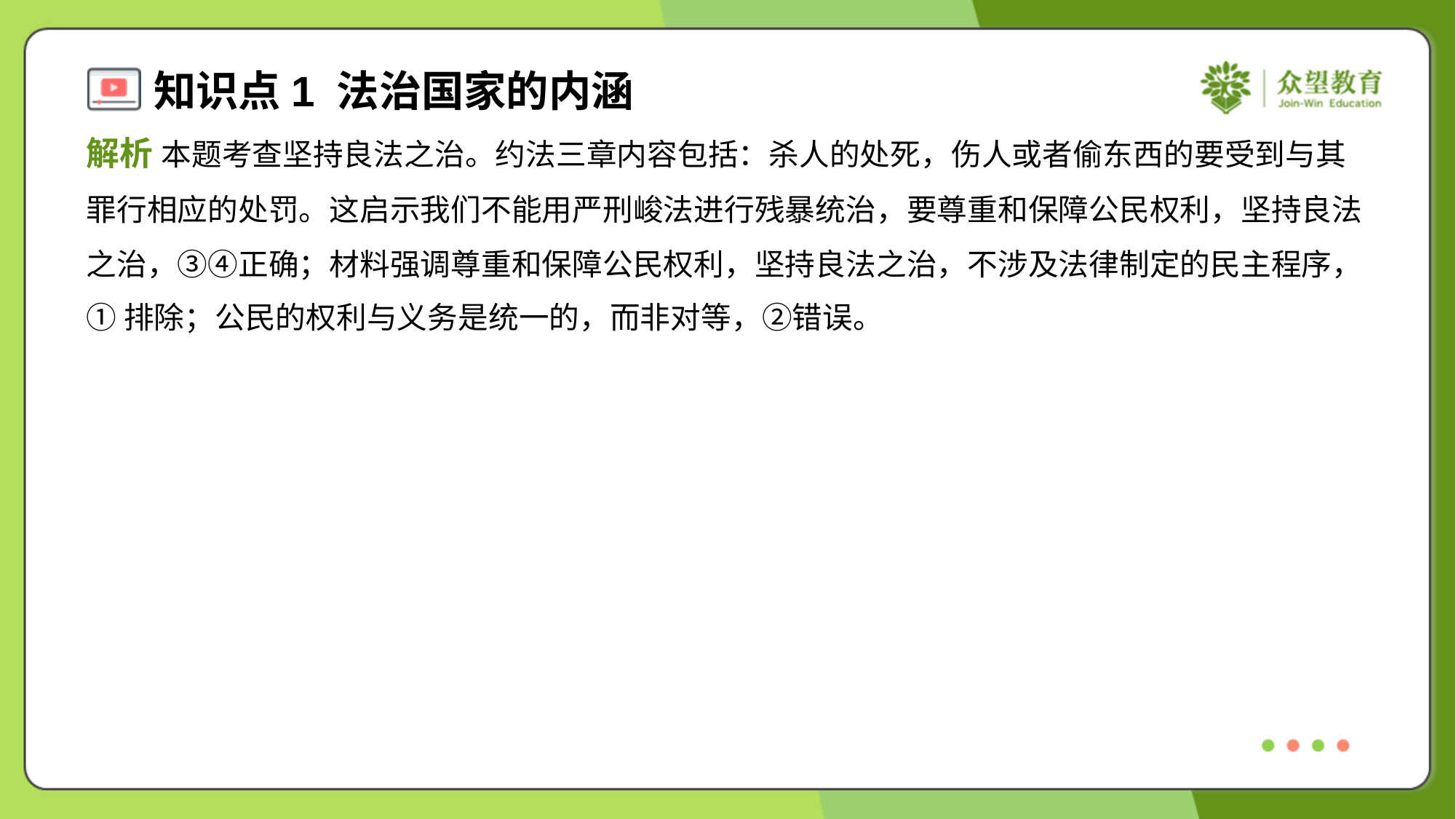

解析 本题考查坚持良法之治。约法三章内容包括：杀人的处死，伤人或者偷东西的要受到与其
罪行相应的处罚。这启示我们不能用严刑峻法进行残暴统治，要尊重和保障公民权利，坚持良法
之治，③④正确；材料强调尊重和保障公民权利，坚持良法之治，不涉及法律制定的民主程序，
①排除；公民的权利与义务是统一的，而非对等，②错误。